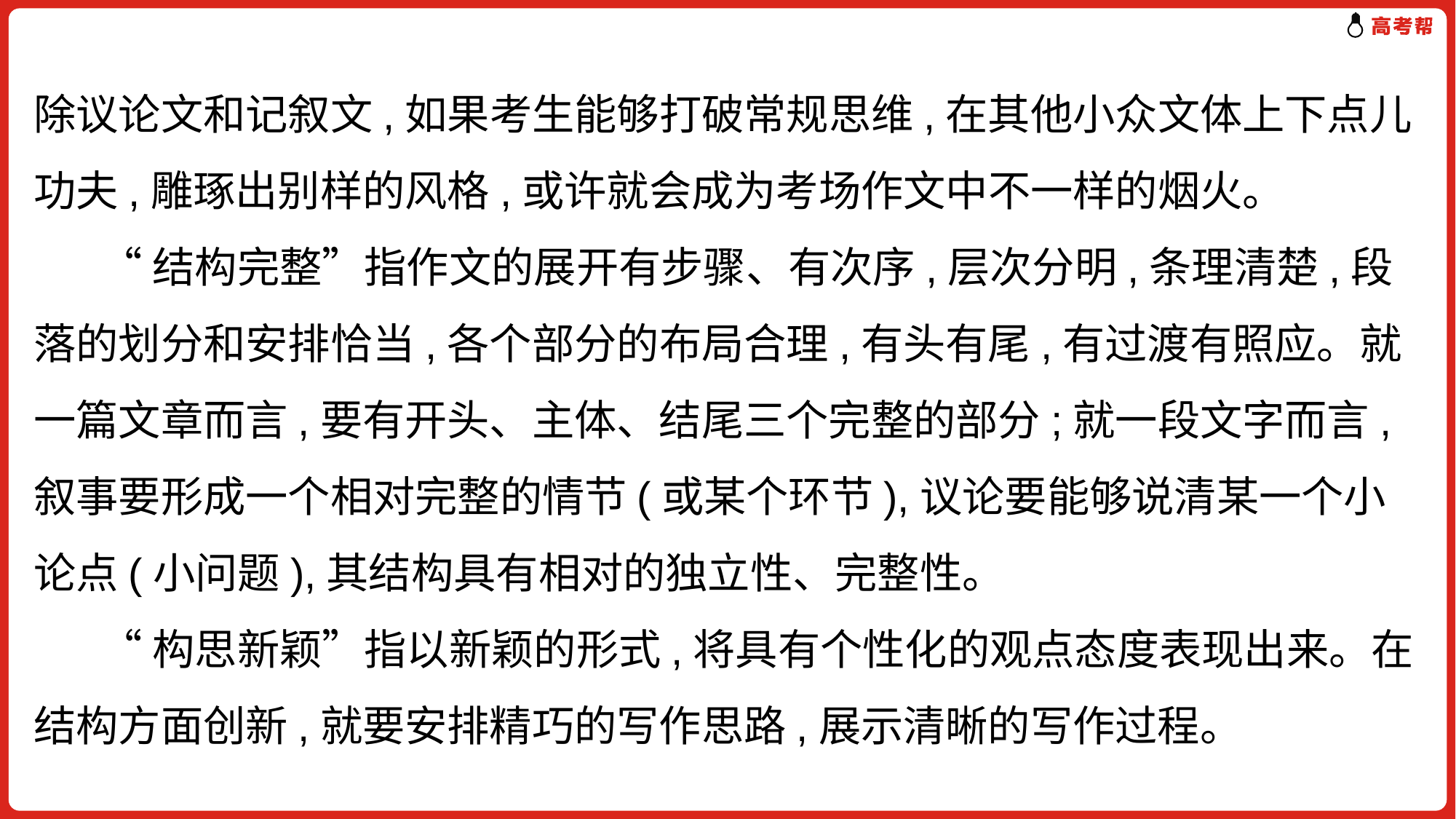

除议论文和记叙文,如果考生能够打破常规思维,在其他小众文体上下点儿功夫,雕琢出别样的风格,或许就会成为考场作文中不一样的烟火。
       “结构完整”指作文的展开有步骤、有次序,层次分明,条理清楚,段落的划分和安排恰当,各个部分的布局合理,有头有尾,有过渡有照应。就一篇文章而言,要有开头、主体、结尾三个完整的部分;就一段文字而言,叙事要形成一个相对完整的情节(或某个环节),议论要能够说清某一个小论点(小问题),其结构具有相对的独立性、完整性。
       “构思新颖”指以新颖的形式,将具有个性化的观点态度表现出来。在结构方面创新,就要安排精巧的写作思路,展示清晰的写作过程。